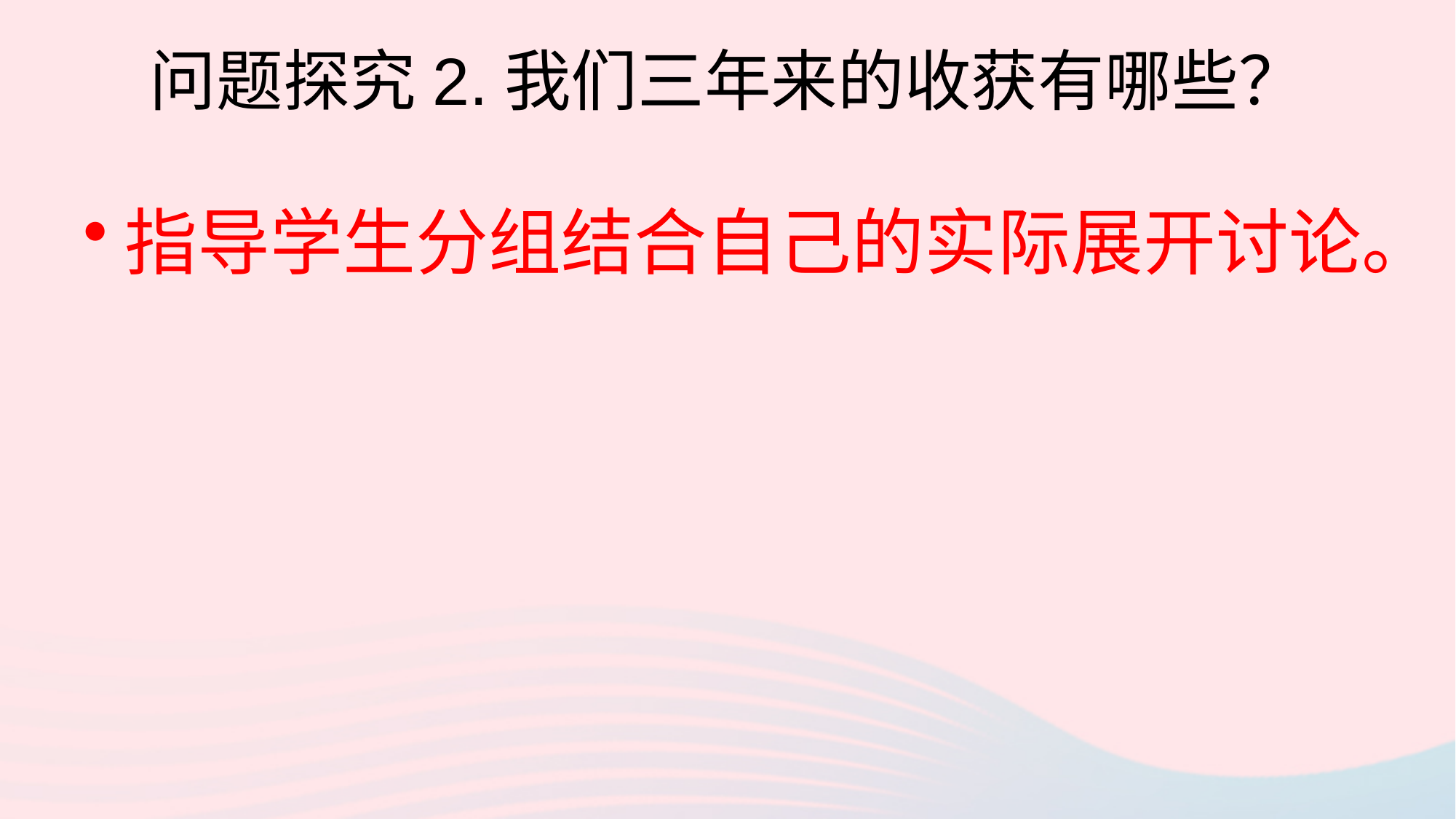

# 问题探究2.我们三年来的收获有哪些？
指导学生分组结合自己的实际展开讨论。